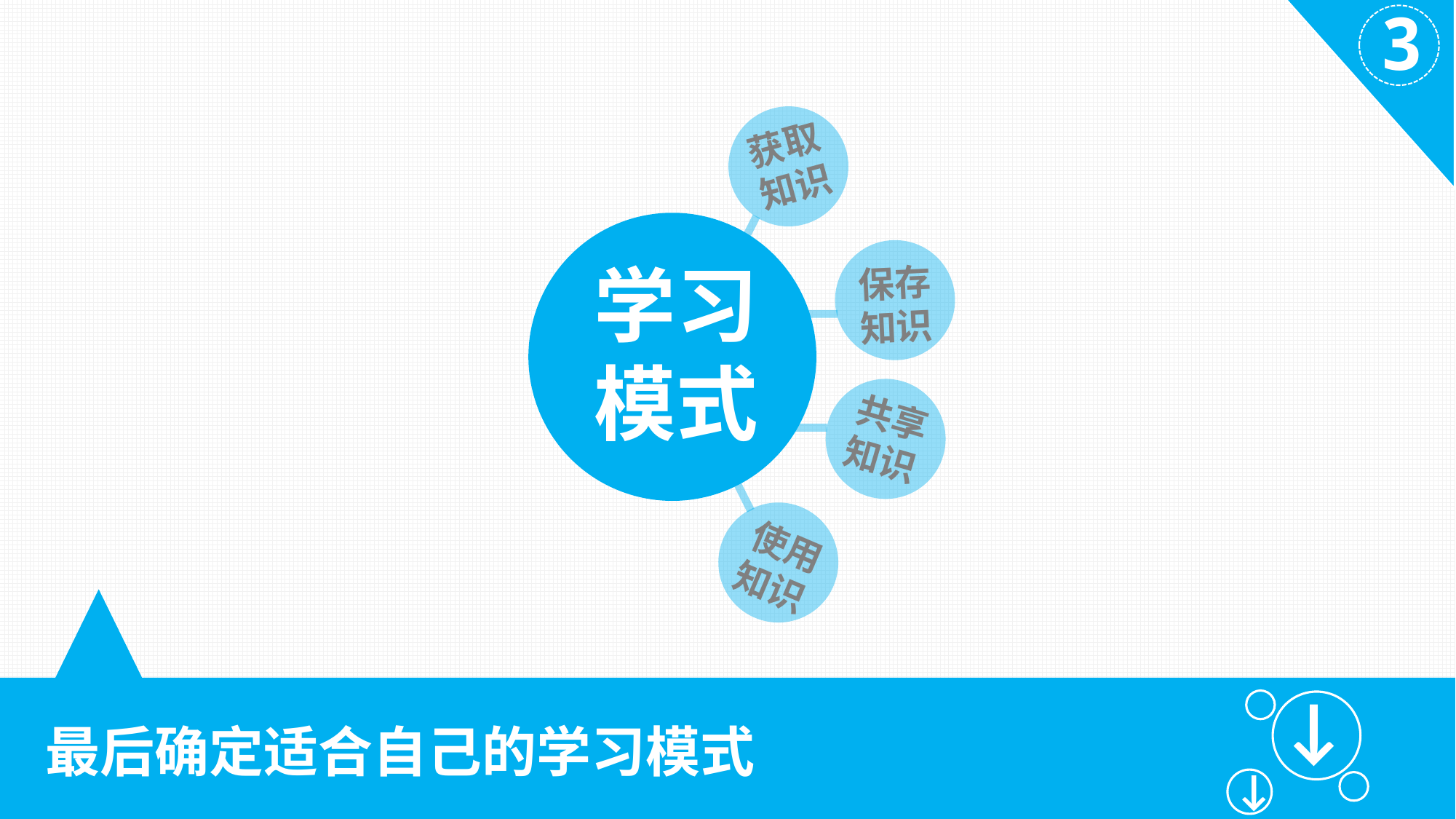

3

获取
知识

保存
知识
学习
模式

共享
知识

使用
知识

←

←

最后确定适合自己的学习模式